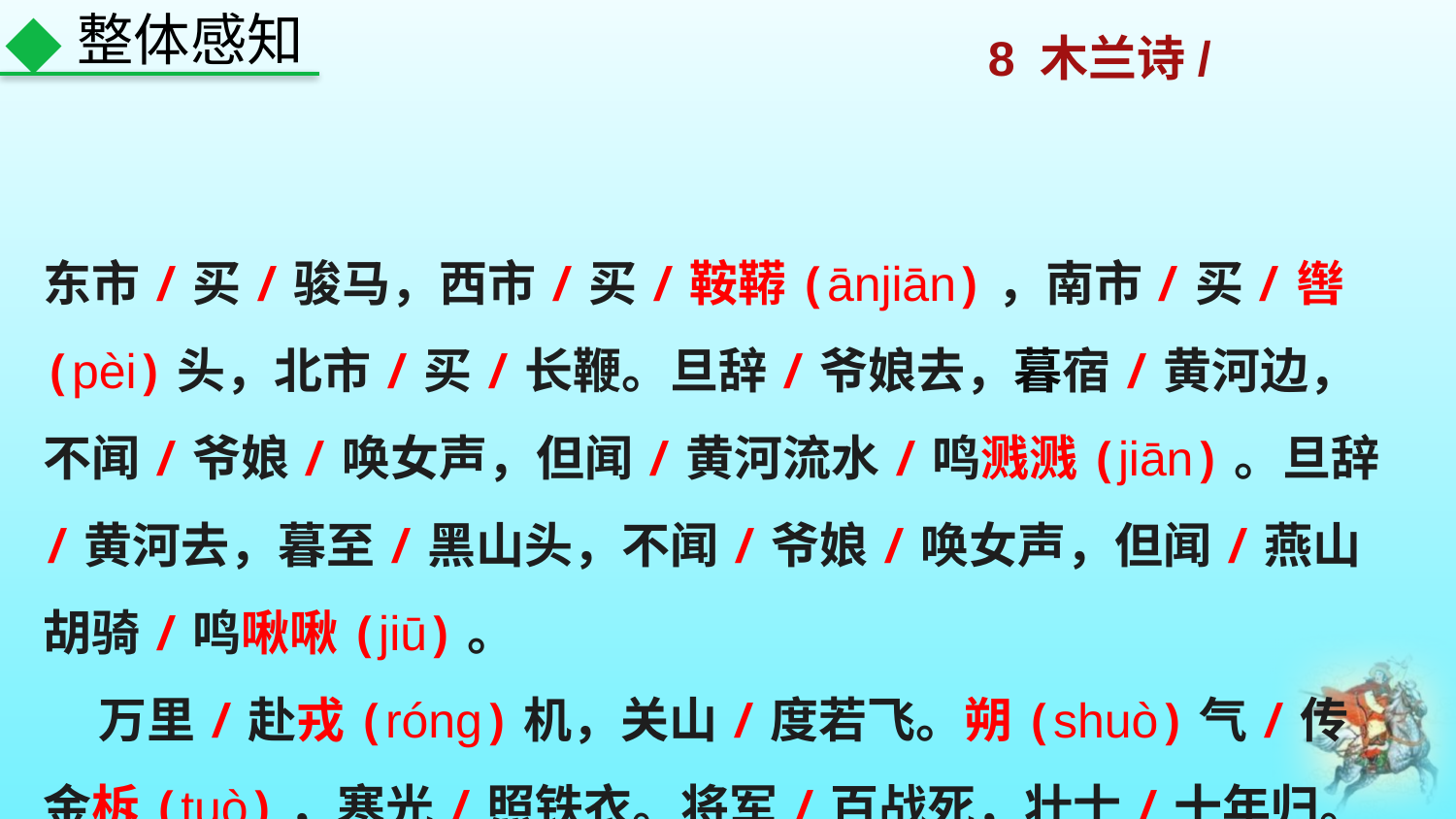

整体感知

    东市/买/骏马，西市/买/鞍鞯(ānjiān)，南市/买/辔(pèi)头，北市/买/长鞭。旦辞/爷娘去，暮宿/黄河边，不闻/爷娘/唤女声，但闻/黄河流水/鸣溅溅(jiān)。旦辞/黄河去，暮至/黑山头，不闻/爷娘/唤女声，但闻/燕山胡骑/鸣啾啾(jiū)。
    万里/赴戎(róng)机，关山/度若飞。朔(shuò)气/传金柝(tuò)，寒光/照铁衣。将军/百战死，壮士/十年归。